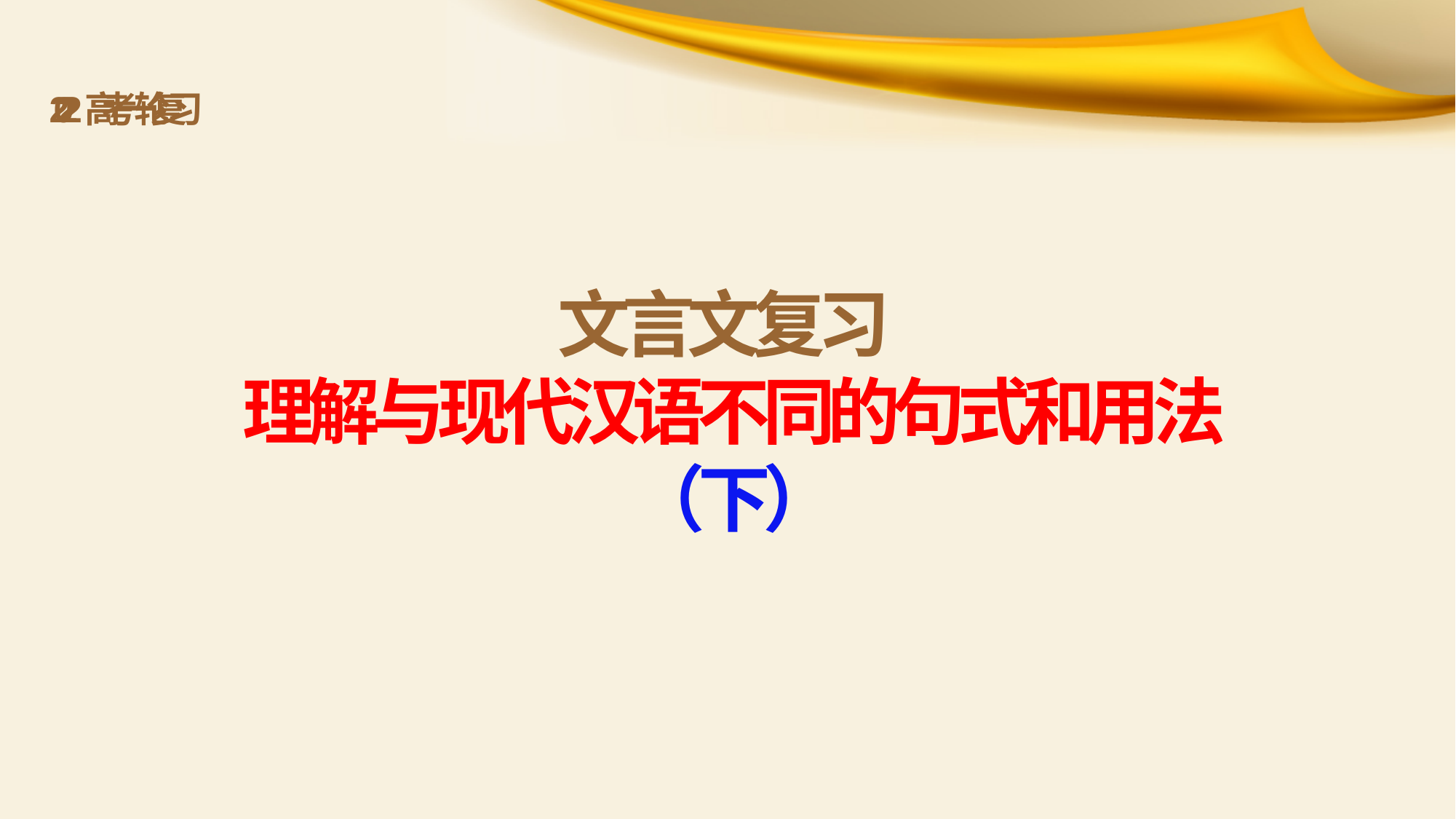

2  0  2  2   高  考  一  轮  复  习
文 言 文 复 习
理 解 与 现 代 汉 语 不 同 的 句 式 和 用 法
（ 下 ）